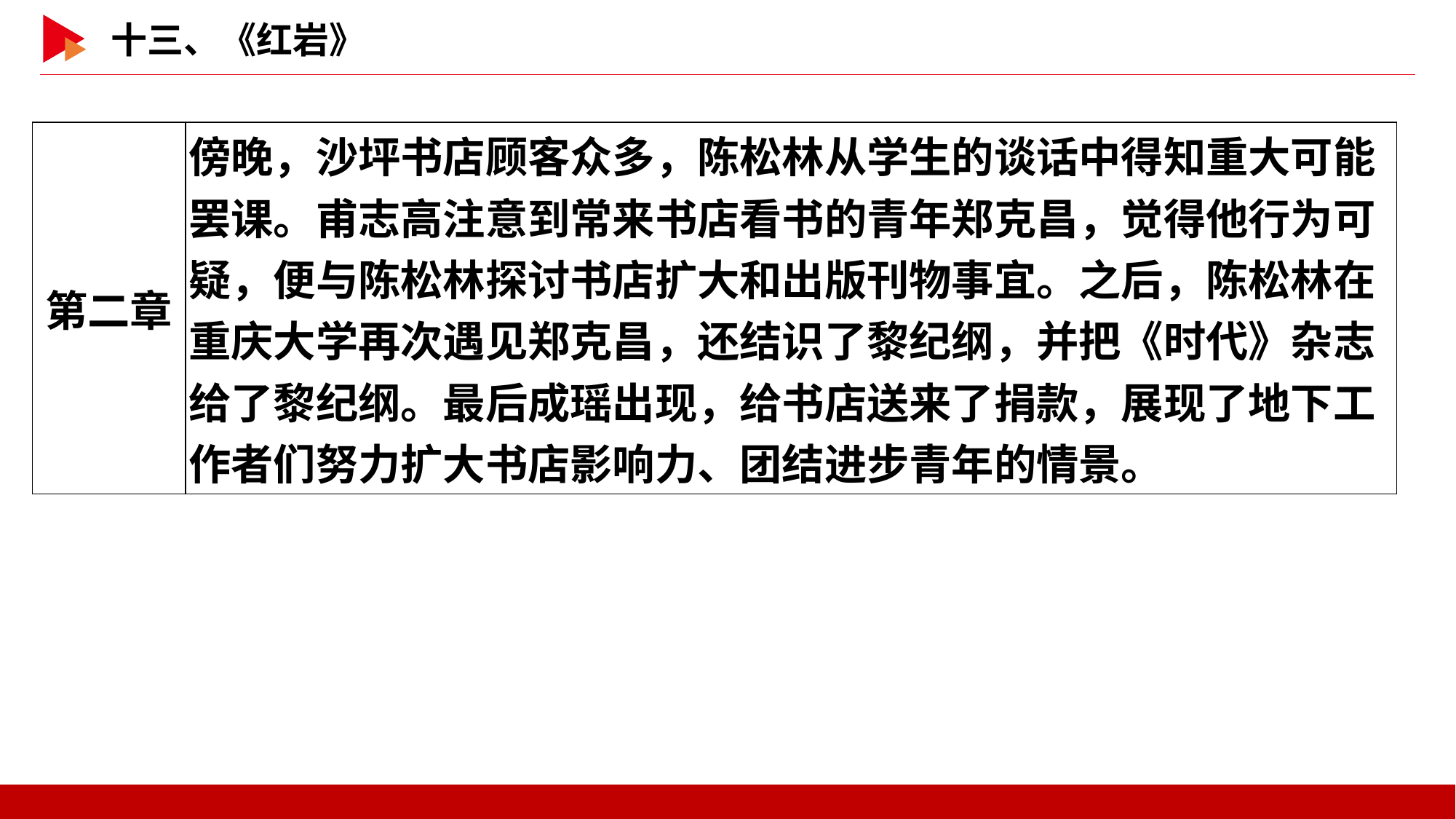

| 第二章 | 傍晚，沙坪书店顾客众多，陈松林从学生的谈话中得知重大可能罢课。甫志高注意到常来书店看书的青年郑克昌，觉得他行为可疑，便与陈松林探讨书店扩大和出版刊物事宜。之后，陈松林在重庆大学再次遇见郑克昌，还结识了黎纪纲，并把《时代》杂志给了黎纪纲。最后成瑶出现，给书店送来了捐款，展现了地下工作者们努力扩大书店影响力、团结进步青年的情景。 |
| --- | --- |